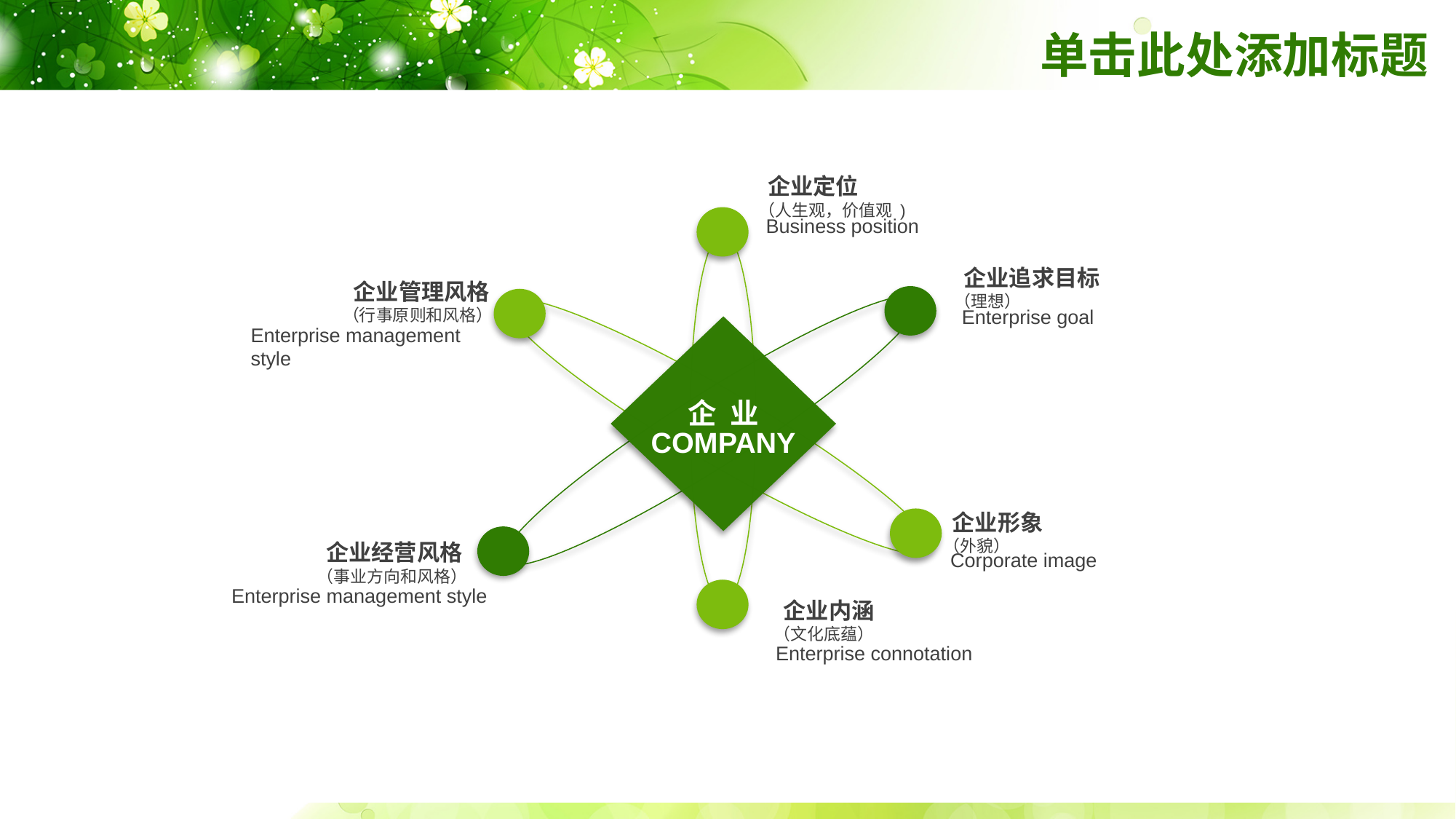

# 单击此处添加标题
 企业定位
（人生观，价值观 )
Business position

 企业追求目标
（理想）
Enterprise goal
 企业管理风格
（行事原则和风格）
Enterprise management style

企  业
COMPANY

 企业形象
（外貌）
Corporate image

 企业经营风格
（事业方向和风格）
Enterprise management style
企业内涵
（文化底蕴）
Enterprise connotation